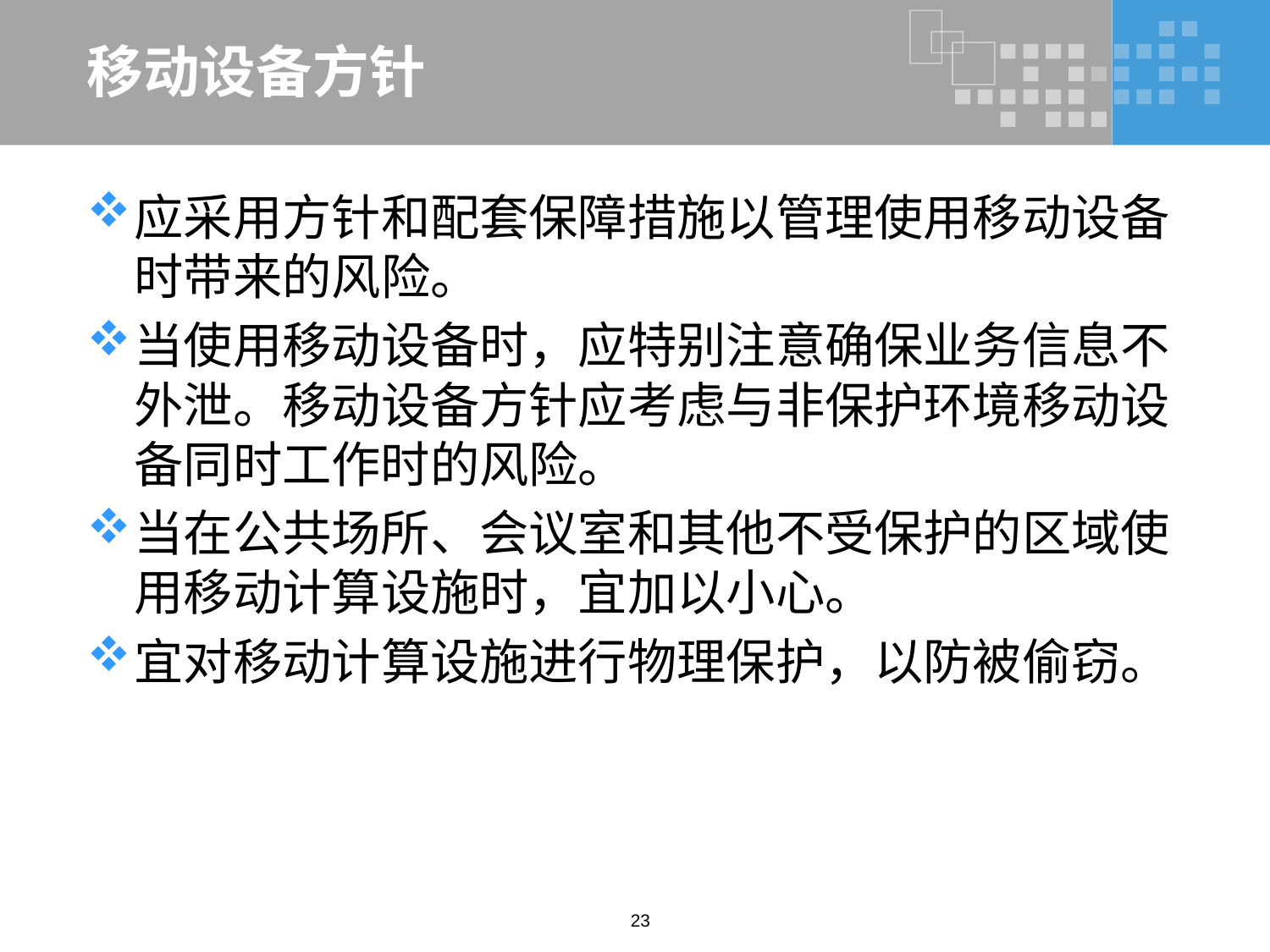

# 移动设备方针
应采用方针和配套保障措施以管理使用移动设备时带来的风险。
当使用移动设备时，应特别注意确保业务信息不外泄。移动设备方针应考虑与非保护环境移动设备同时工作时的风险。
当在公共场所、会议室和其他不受保护的区域使用移动计算设施时，宜加以小心。
宜对移动计算设施进行物理保护，以防被偷窃。
23